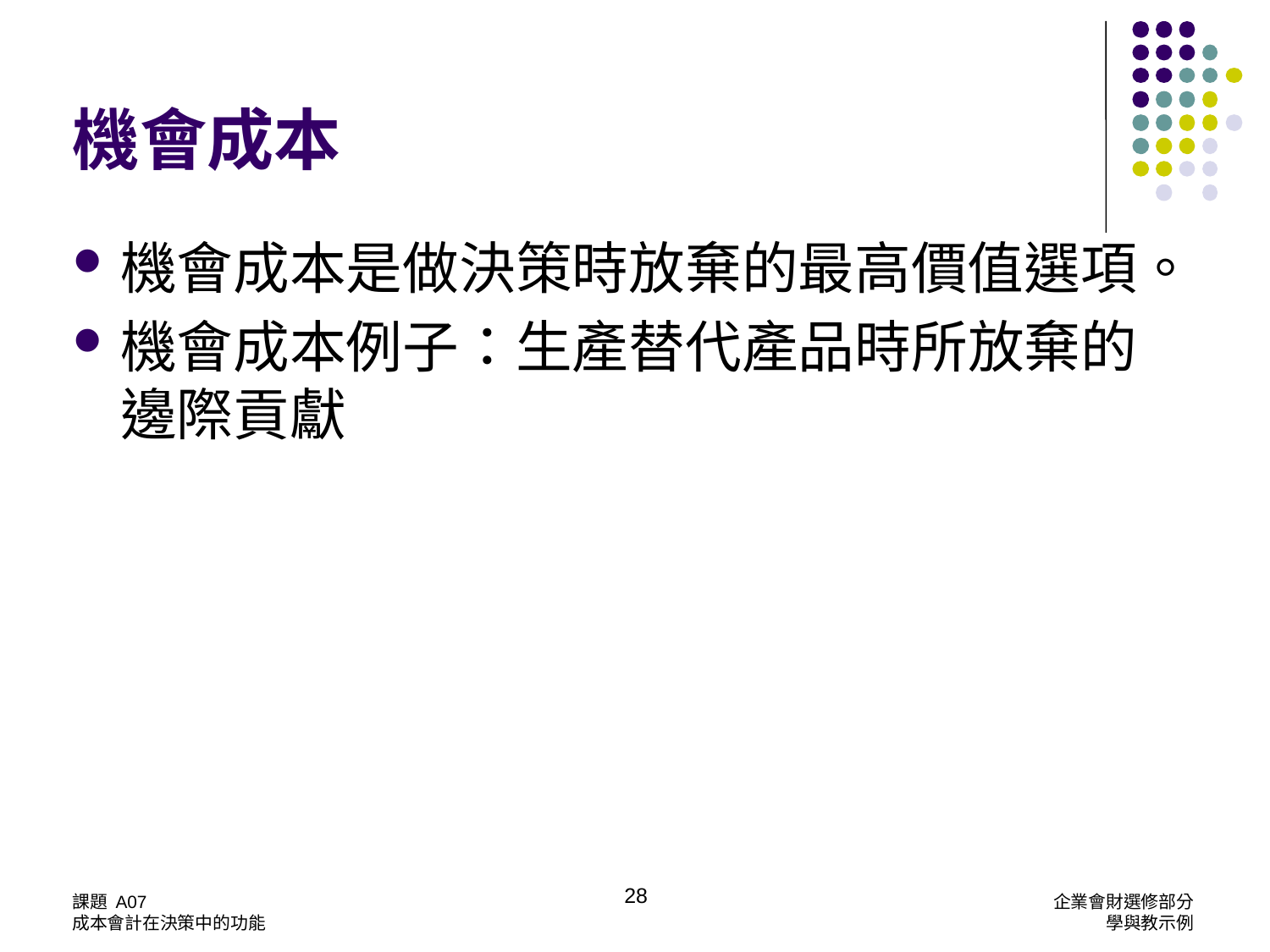

機會成本
機會成本是做決策時放棄的最高價值選項。
機會成本例子：生產替代產品時所放棄的邊際貢獻

28